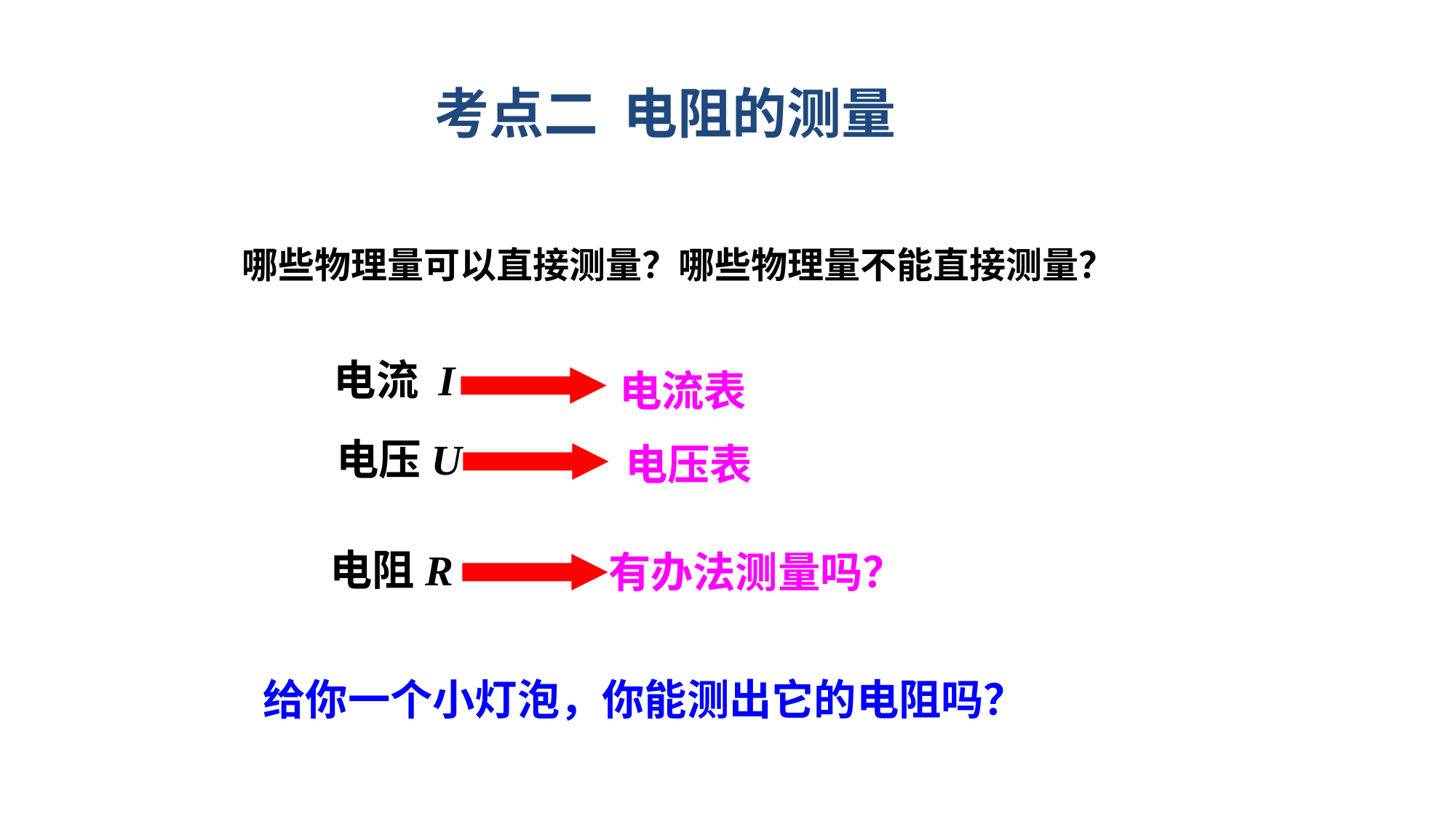

考点二  电阻的测量
哪些物理量可以直接测量？哪些物理量不能直接测量？
电流 I
电流表

电压U
电压表

电阻R
有办法测量吗？

        给你一个小灯泡，你能测出它的电阻吗？